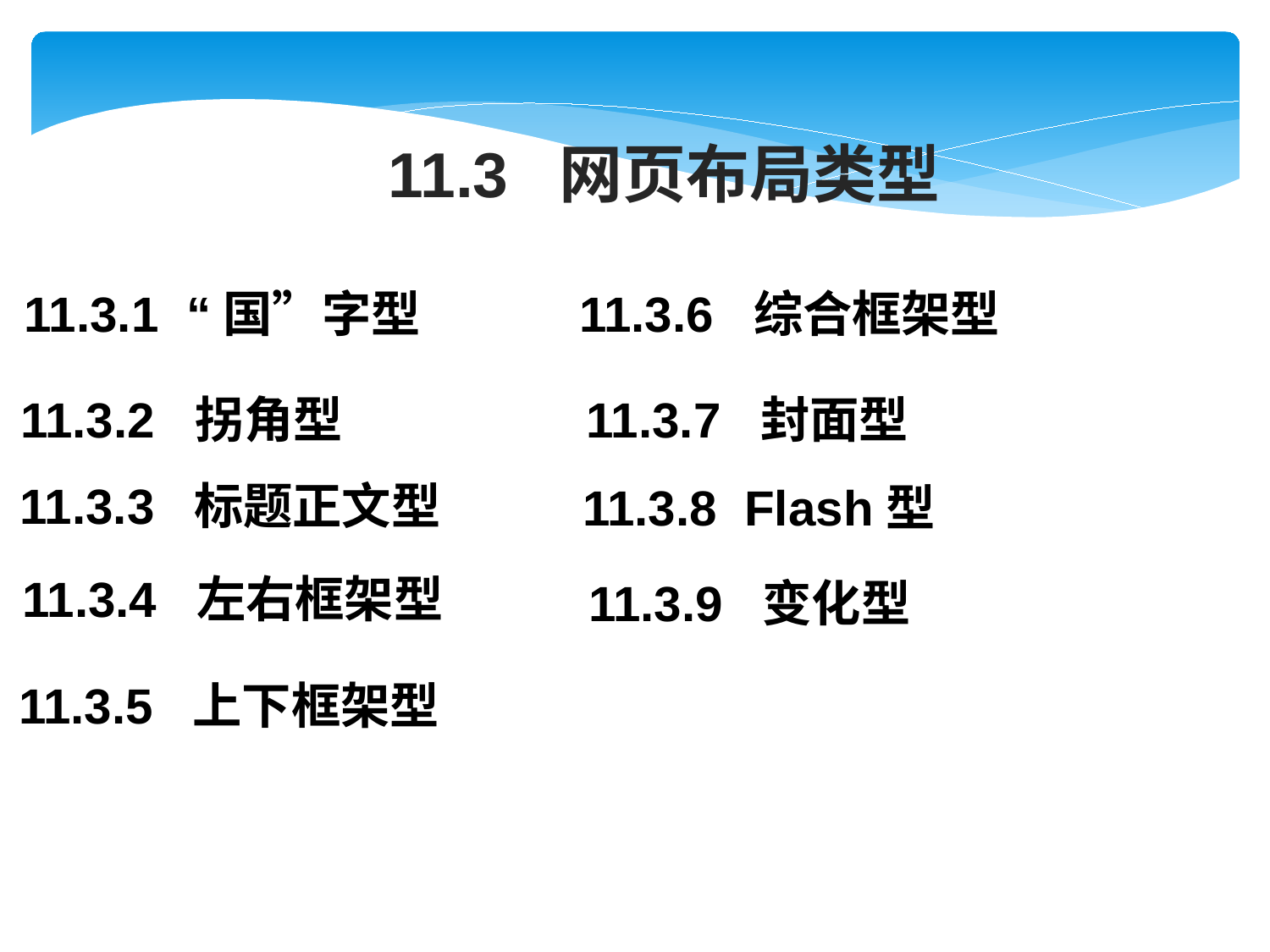

11.3  网页布局类型
11.3.1  “国”字型
11.3.6  综合框架型
11.3.2  拐角型
11.3.7  封面型
11.3.3  标题正文型
11.3.8  Flash型
11.3.4  左右框架型
11.3.9  变化型
11.3.5  上下框架型